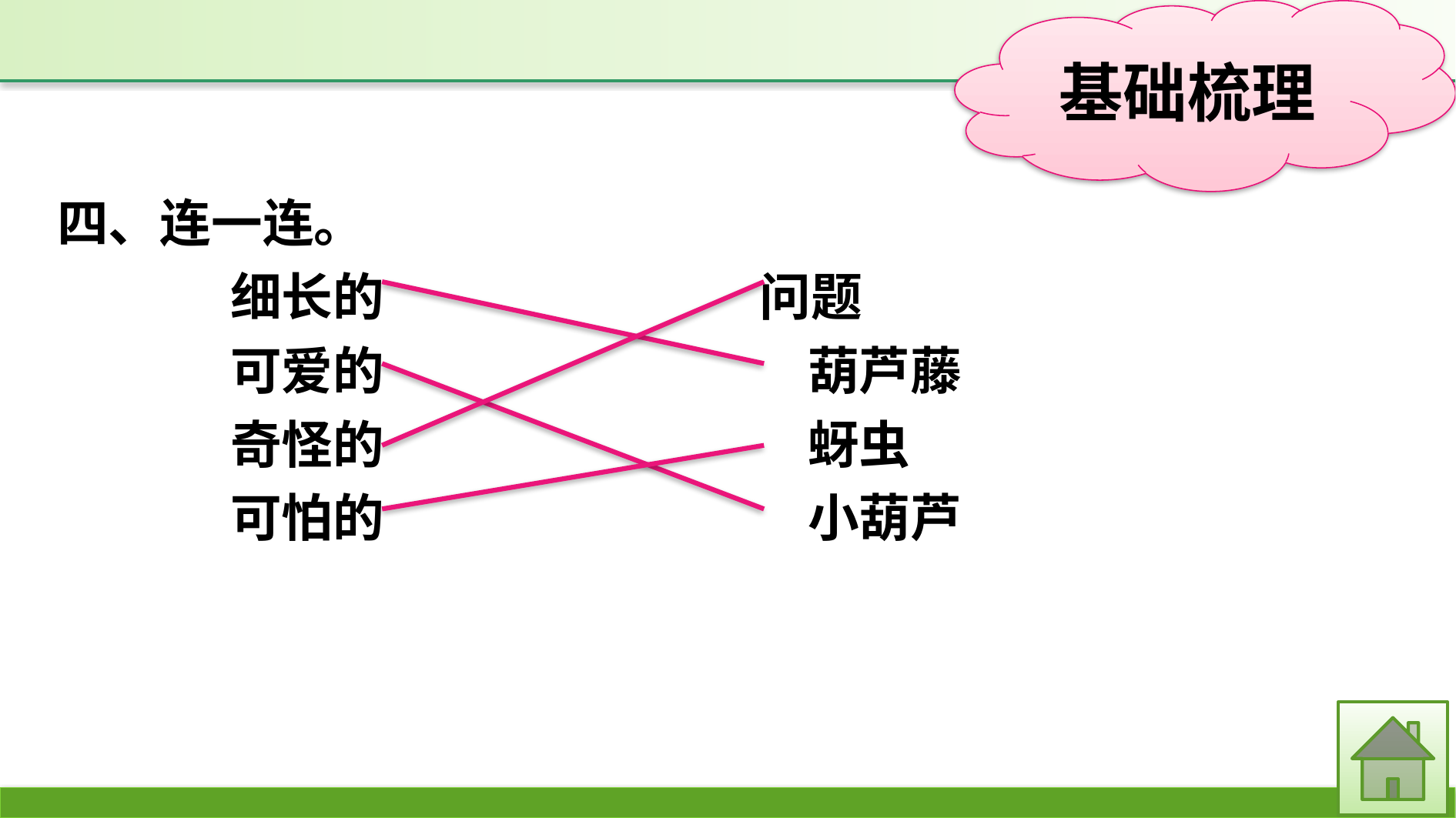

四、连一连。
细长的　　　　　　	问题
可爱的				葫芦藤
奇怪的				蚜虫
可怕的				小葫芦